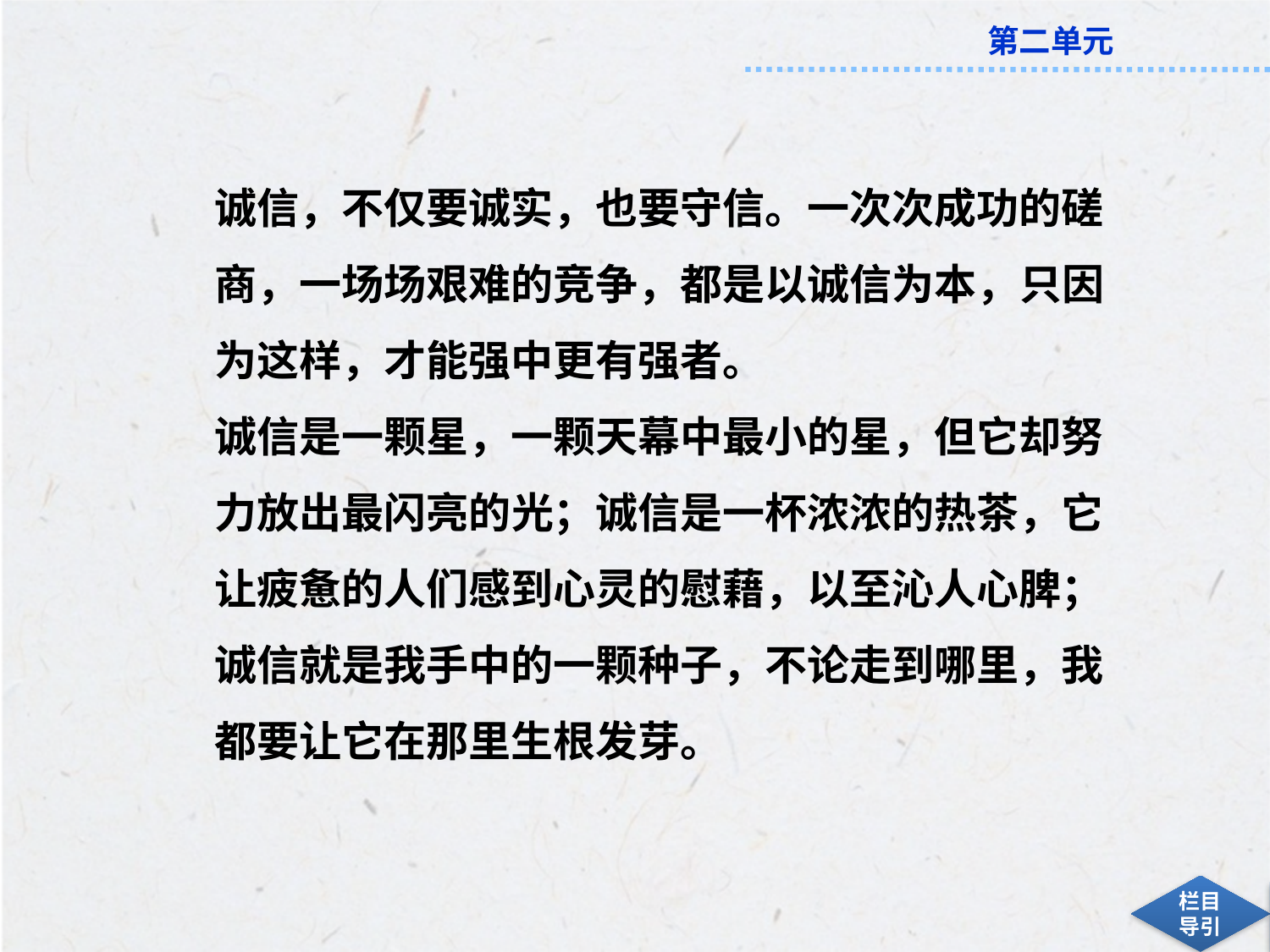

诚信，不仅要诚实，也要守信。一次次成功的磋商，一场场艰难的竞争，都是以诚信为本，只因为这样，才能强中更有强者。
诚信是一颗星，一颗天幕中最小的星，但它却努力放出最闪亮的光；诚信是一杯浓浓的热茶，它让疲惫的人们感到心灵的慰藉，以至沁人心脾；诚信就是我手中的一颗种子，不论走到哪里，我都要让它在那里生根发芽。